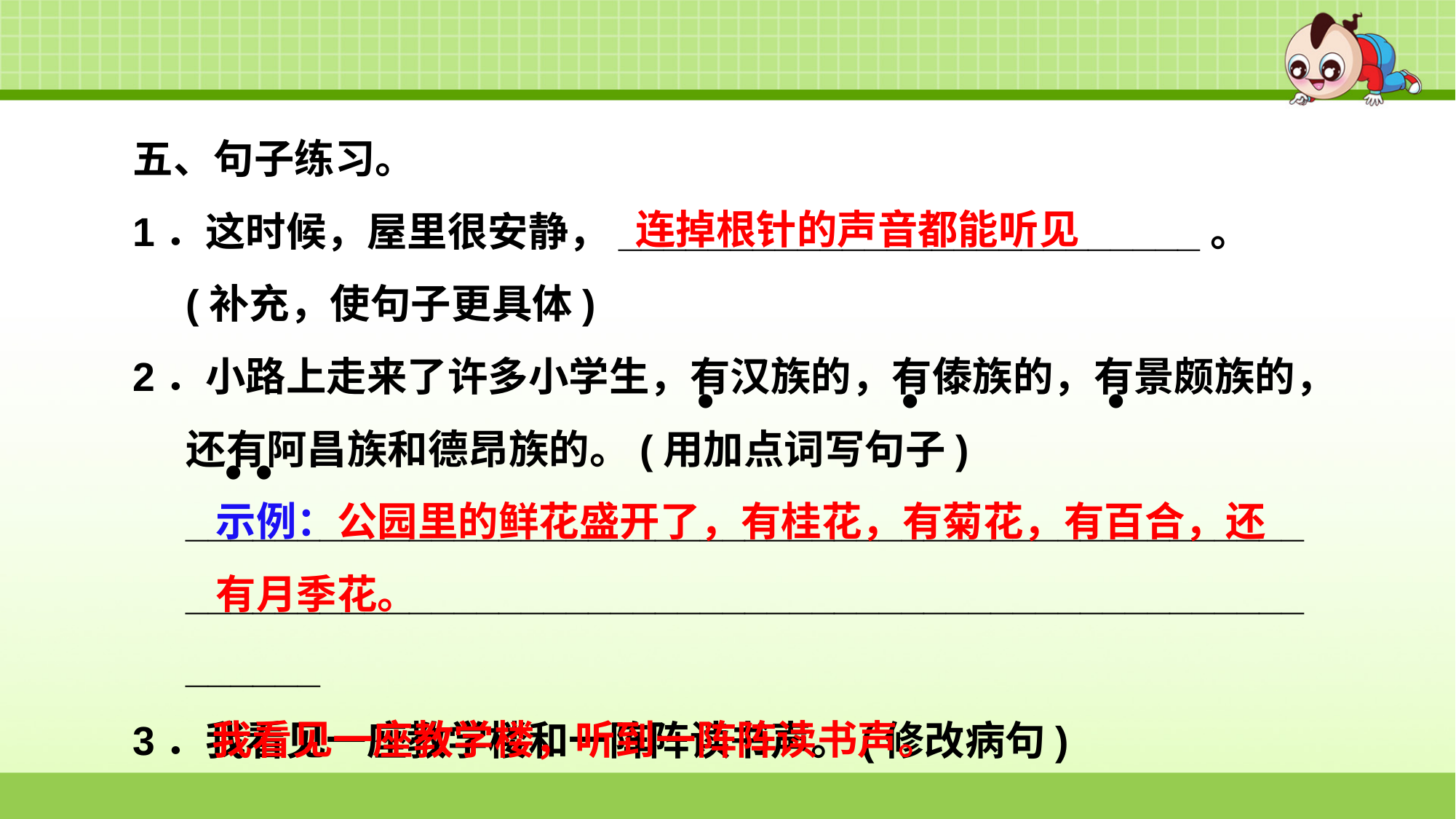

五、句子练习。
1．这时候，屋里很安静，__________________________。(补充，使句子更具体)
2．小路上走来了许多小学生，有汉族的，有傣族的，有景颇族的，还有阿昌族和德昂族的。(用加点词写句子)
__________________________________________________________________________________________________________
3．我看见一座教学楼和一阵阵读书声。(修改病句)
_____________________________________________________
连掉根针的声音都能听见
•
•
•
• •
示例：公园里的鲜花盛开了，有桂花，有菊花，有百合，还有月季花。
我看见一座教学楼，听到一阵阵读书声。